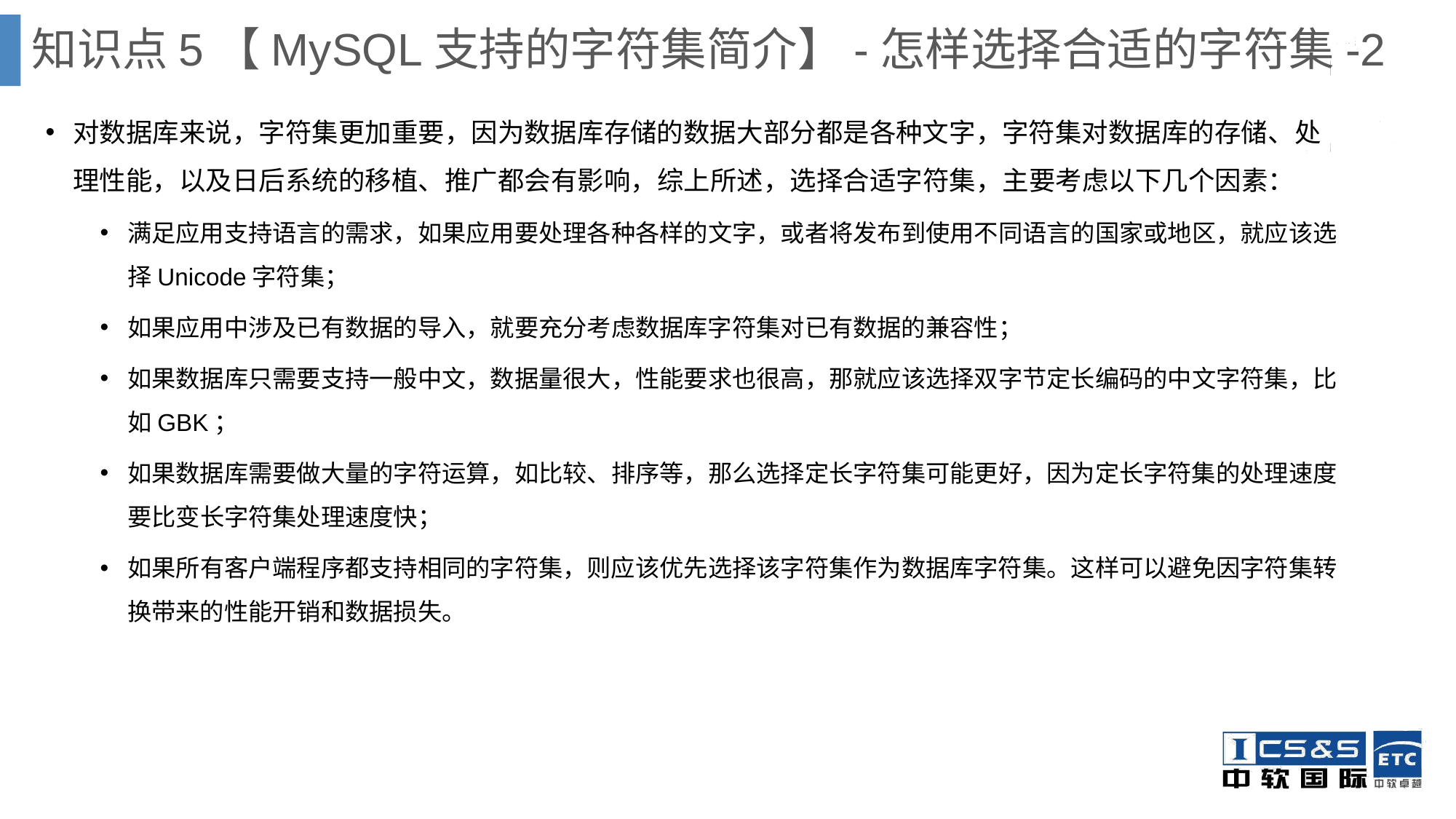

知识点5【MySQL支持的字符集简介】-怎样选择合适的字符集-2
对数据库来说，字符集更加重要，因为数据库存储的数据大部分都是各种文字，字符集对数据库的存储、处理性能，以及日后系统的移植、推广都会有影响，综上所述，选择合适字符集，主要考虑以下几个因素：
满足应用支持语言的需求，如果应用要处理各种各样的文字，或者将发布到使用不同语言的国家或地区，就应该选择Unicode字符集；
如果应用中涉及已有数据的导入，就要充分考虑数据库字符集对已有数据的兼容性；
如果数据库只需要支持一般中文，数据量很大，性能要求也很高，那就应该选择双字节定长编码的中文字符集，比如GBK；
如果数据库需要做大量的字符运算，如比较、排序等，那么选择定长字符集可能更好，因为定长字符集的处理速度要比变长字符集处理速度快；
如果所有客户端程序都支持相同的字符集，则应该优先选择该字符集作为数据库字符集。这样可以避免因字符集转换带来的性能开销和数据损失。